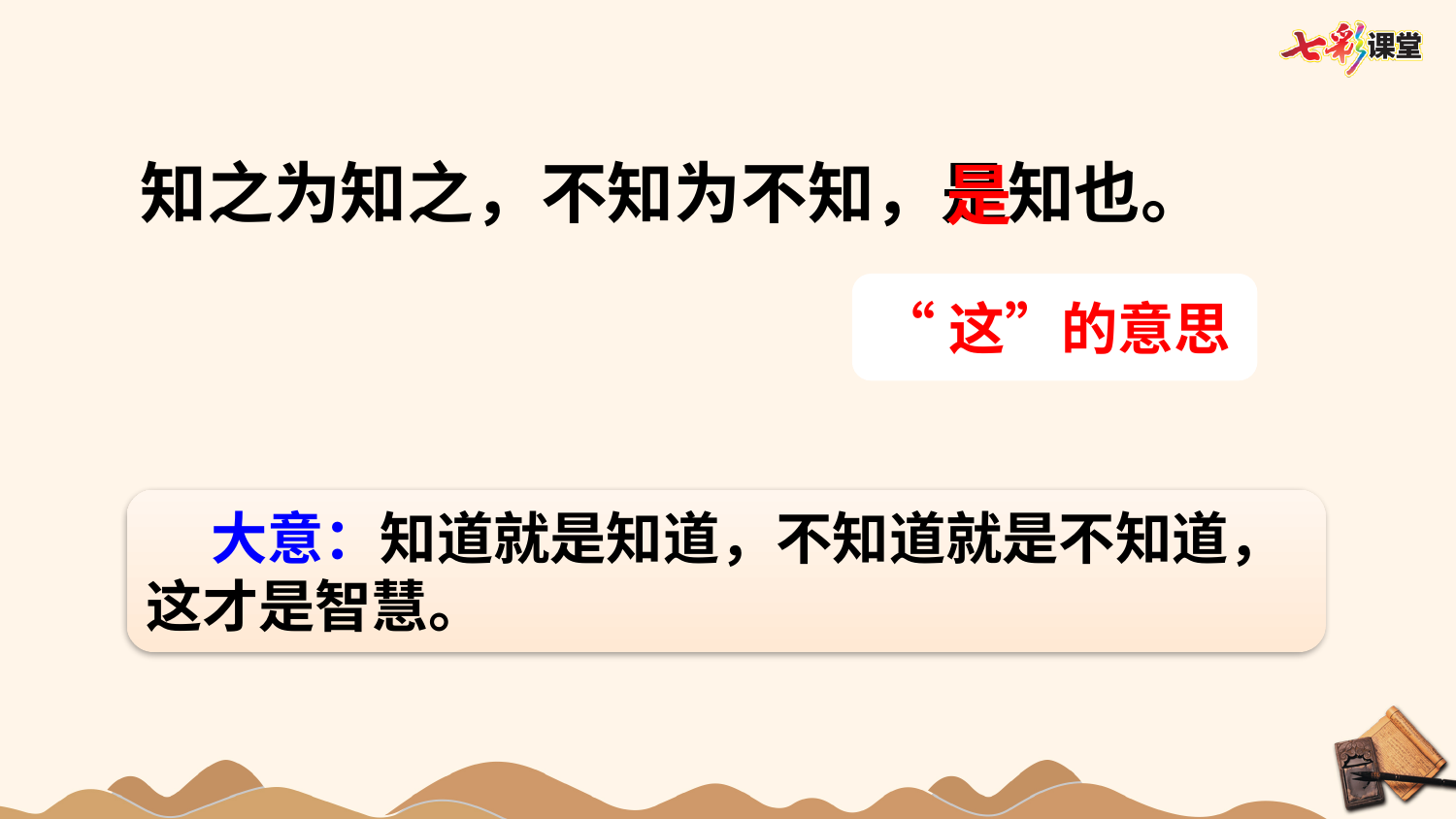

知之为知之，不知为不知，是知也。
是
“这”的意思
    大意：知道就是知道，不知道就是不知道，这才是智慧。